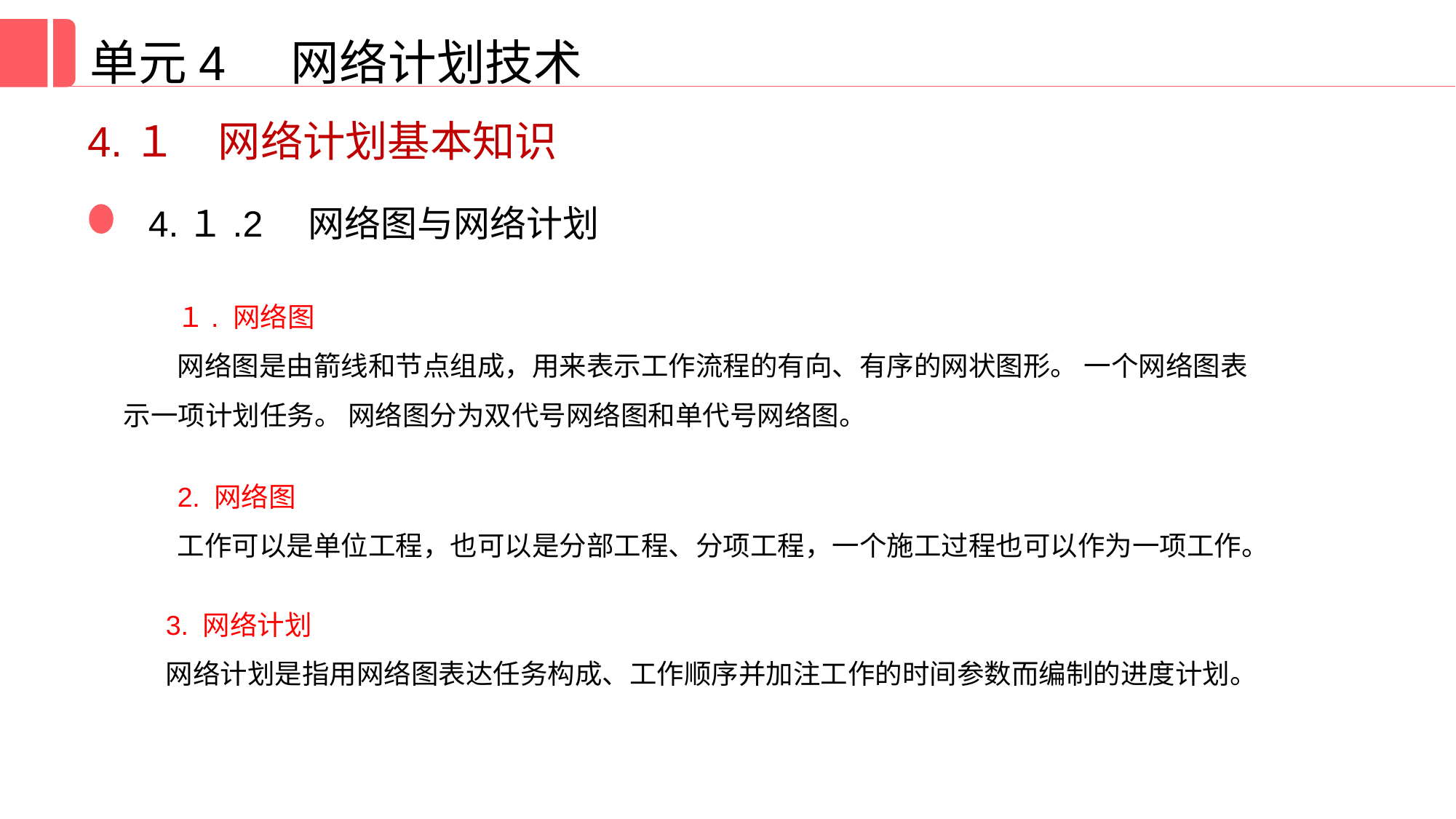

单元4    网络计划技术

4.１　网络计划基本知识
4.１.2　网络图与网络计划

１. 网络图
网络图是由箭线和节点组成，用来表示工作流程的有向、有序的网状图形。 一个网络图表示一项计划任务。 网络图分为双代号网络图和单代号网络图。
2. 网络图
工作可以是单位工程，也可以是分部工程、分项工程，一个施工过程也可以作为一项工作。
3. 网络计划
网络计划是指用网络图表达任务构成、工作顺序并加注工作的时间参数而编制的进度计划。